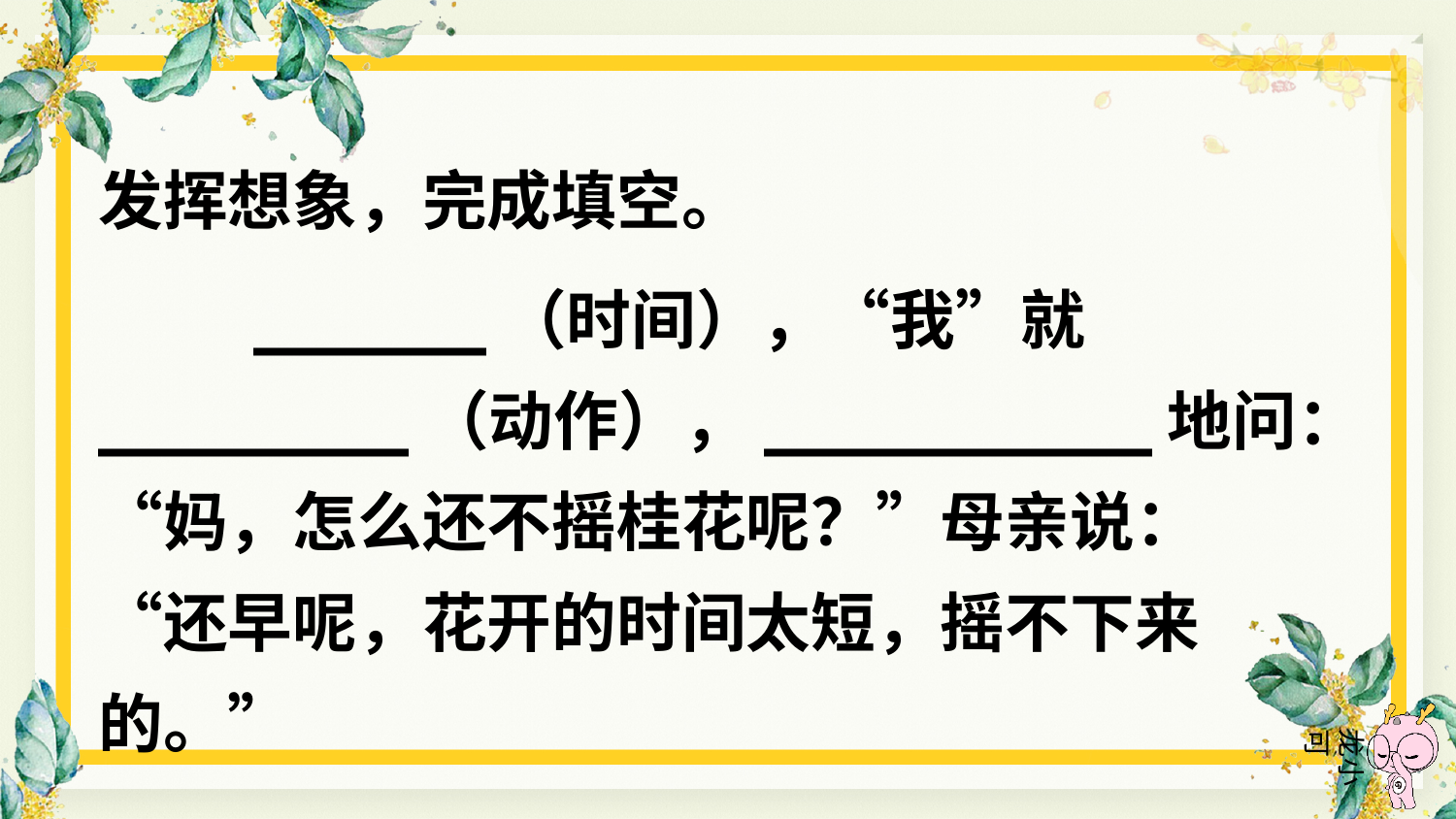

发挥想象，完成填空。
    ______（时间），“我”就________（动作），__________地问：“妈，怎么还不摇桂花呢？”母亲说：“还早呢，花开的时间太短，摇不下来的。”